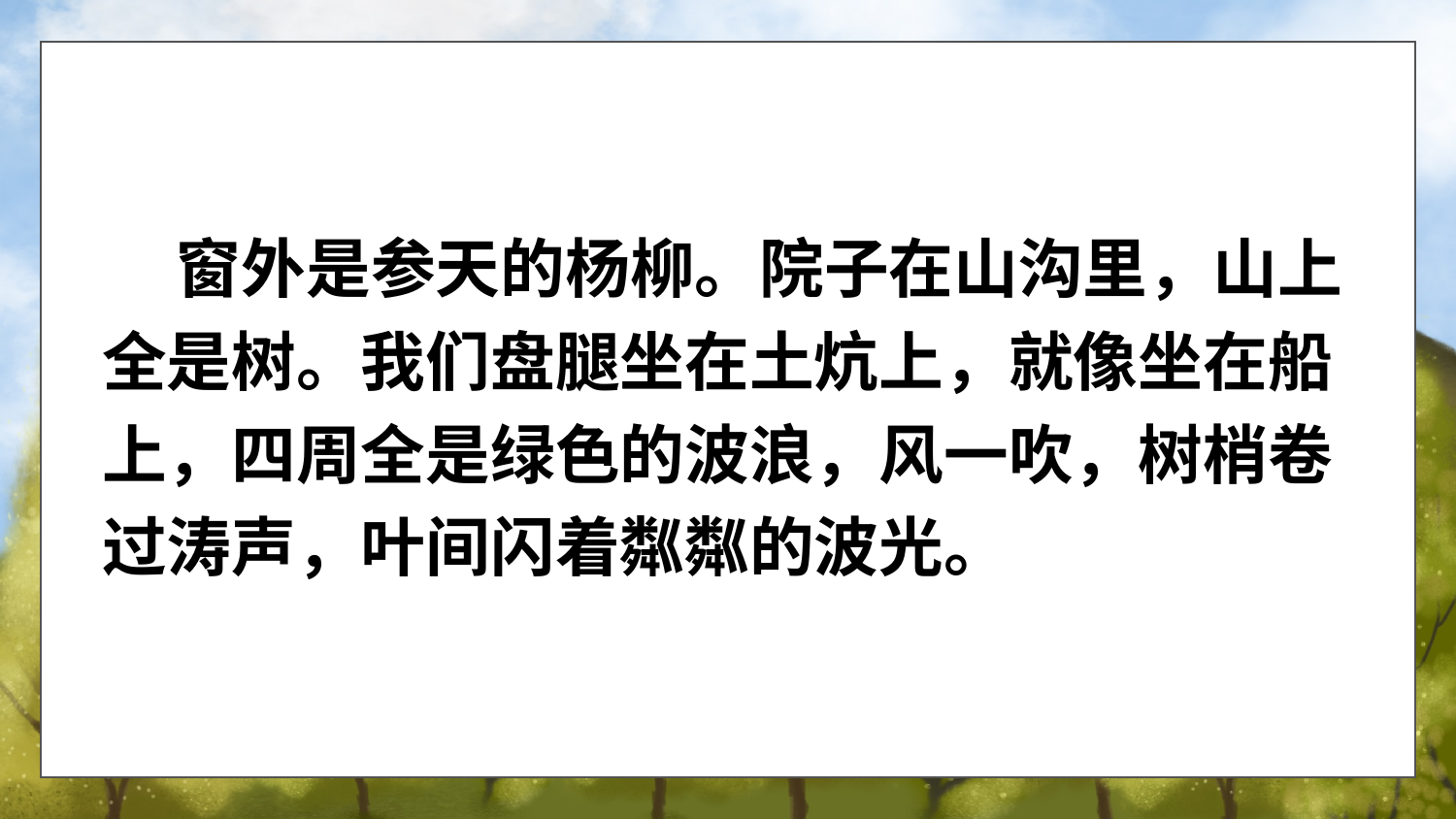

窗外是参天的杨柳。院子在山沟里，山上全是树。我们盘腿坐在土炕上，就像坐在船上，四周全是绿色的波浪，风一吹，树梢卷过涛声，叶间闪着粼粼的波光。